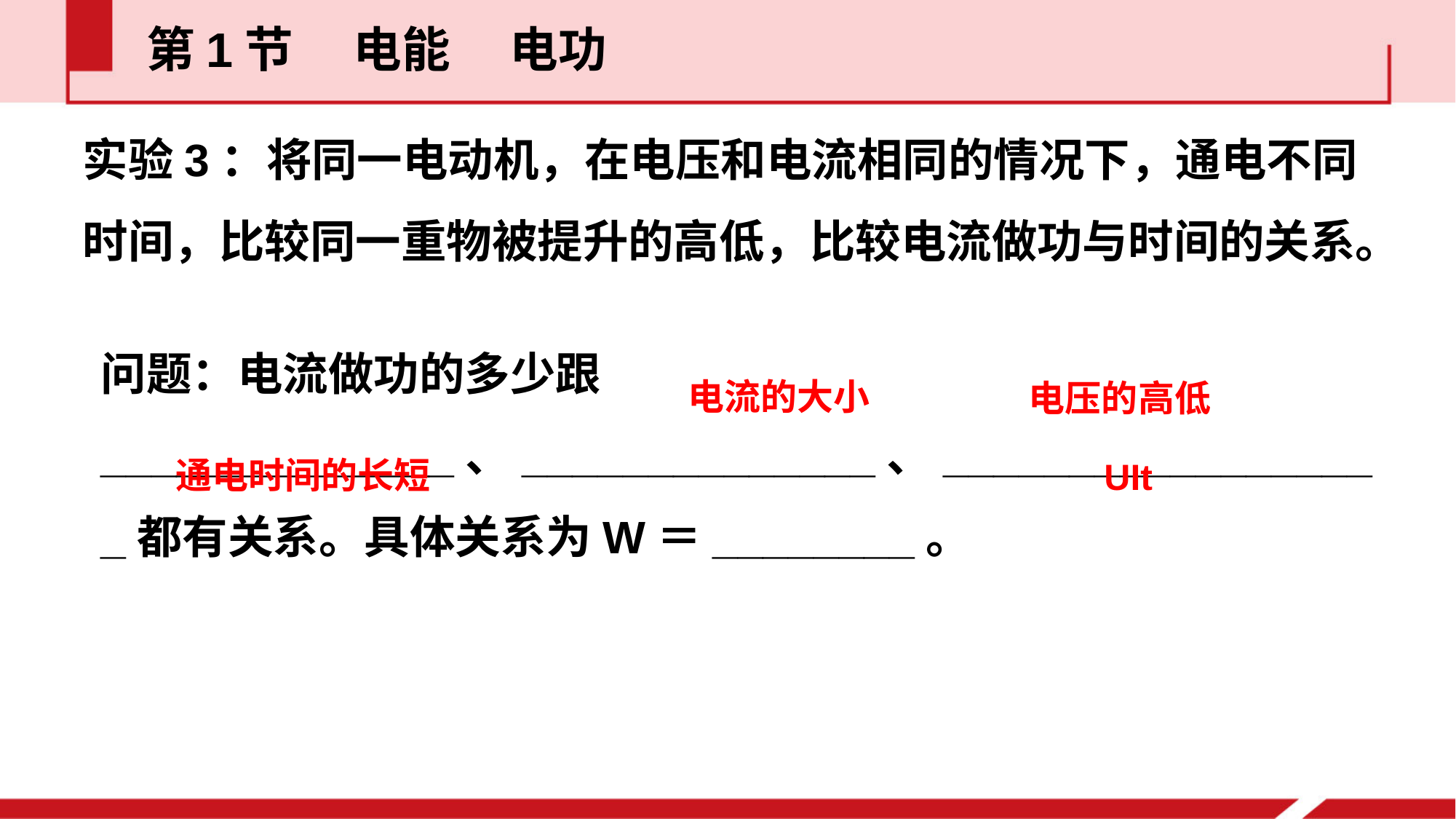

第1节  电能  电功
实验3：将同一电动机，在电压和电流相同的情况下，通电不同时间，比较同一重物被提升的高低，比较电流做功与时间的关系。
问题：电流做功的多少跟______________、______________、__________________都有关系。具体关系为W＝________。
电流的大小
电压的高低
通电时间的长短
UIt